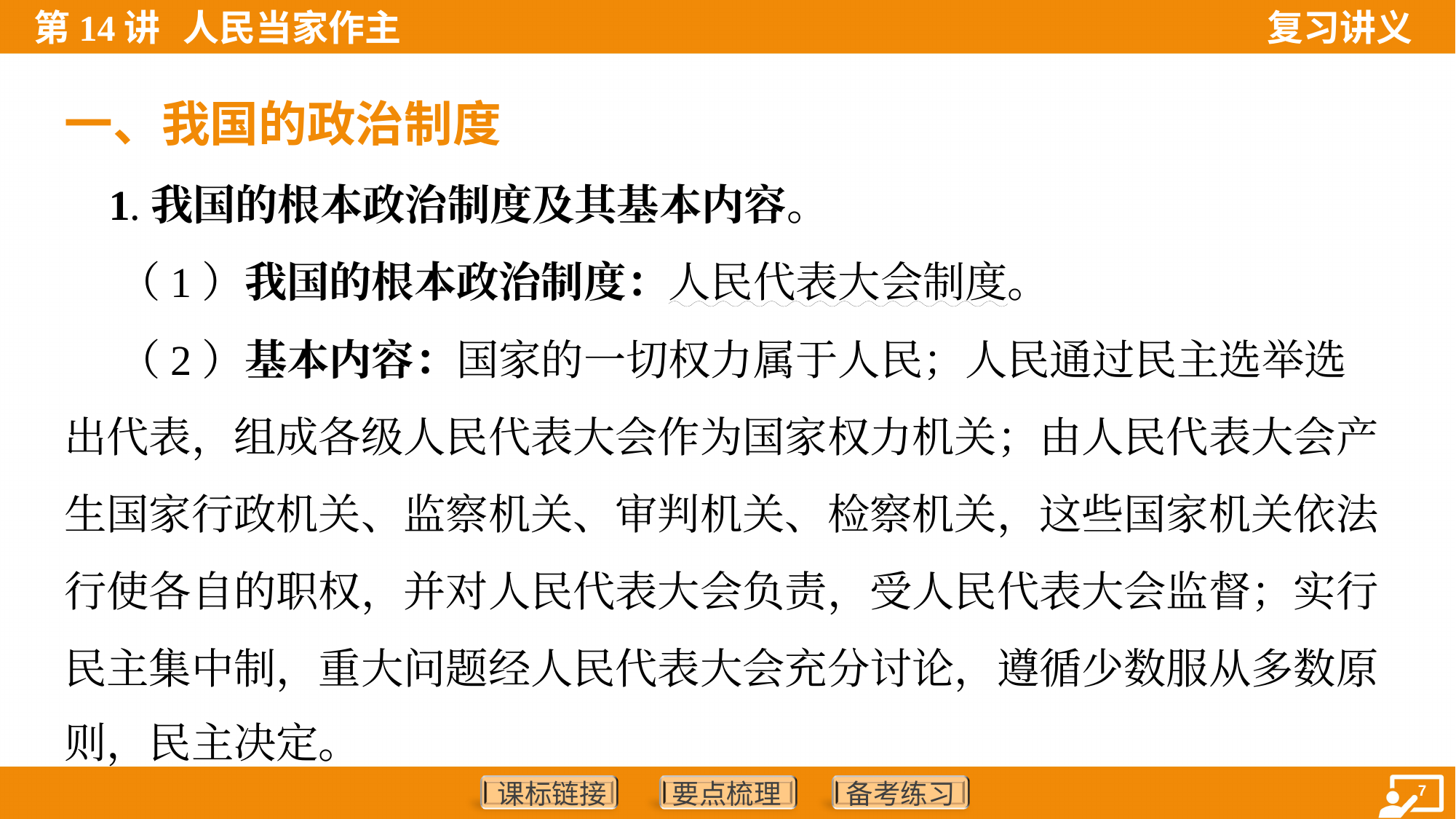

一、我国的政治制度
    1.我国的根本政治制度及其基本内容。
    （1）我国的根本政治制度：人民代表大会制度。
    （2）基本内容：国家的一切权力属于人民；人民通过民主选举选
出代表，组成各级人民代表大会作为国家权力机关；由人民代表大会产
生国家行政机关、监察机关、审判机关、检察机关，这些国家机关依法
行使各自的职权，并对人民代表大会负责，受人民代表大会监督；实行
民主集中制，重大问题经人民代表大会充分讨论，遵循少数服从多数原
则，民主决定。